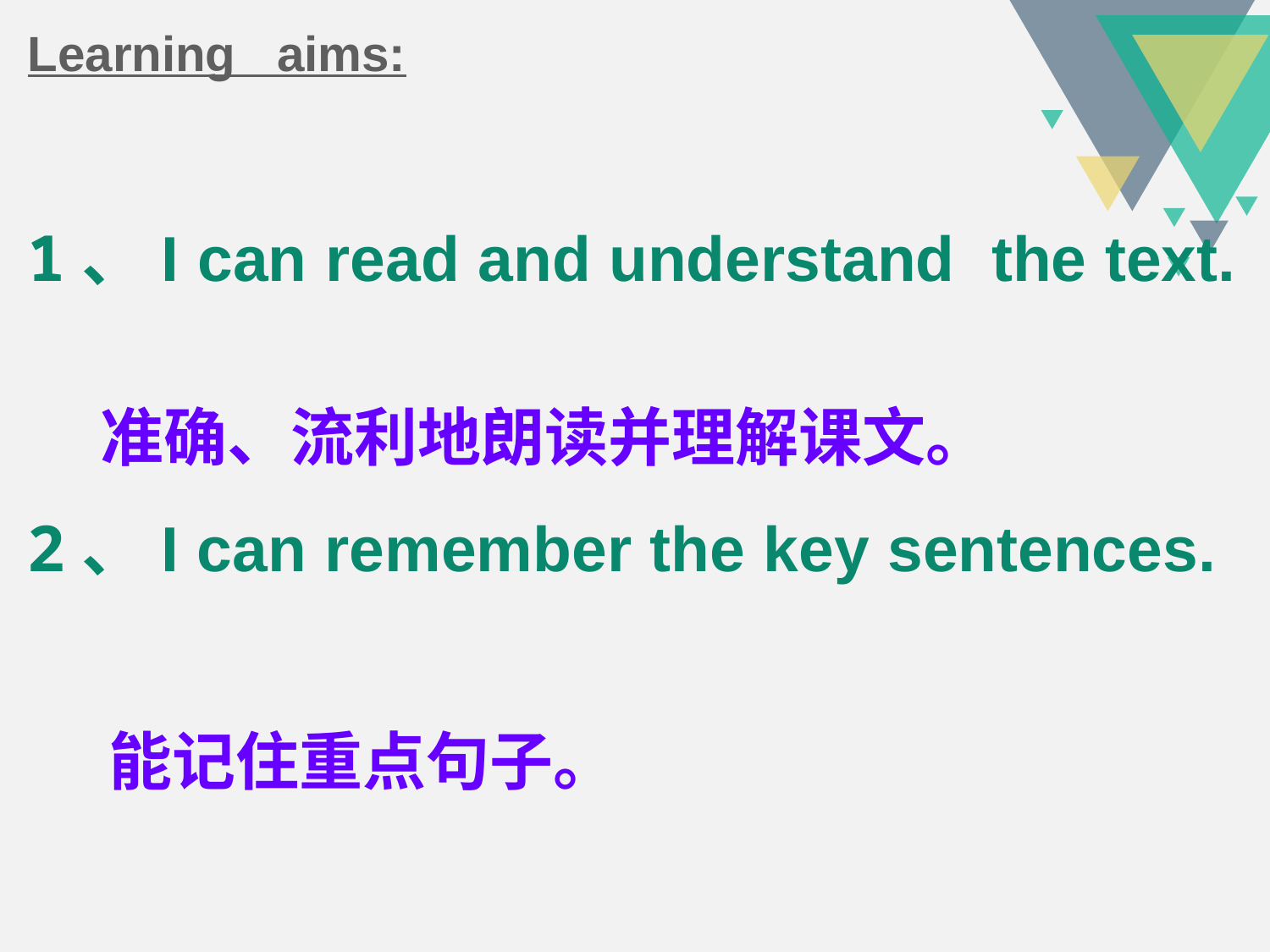

Learning   aims:

1、I can read and understand  the text.
	 准确、流利地朗读并理解课文。
2、I can remember the key sentences.
    能记住重点句子。